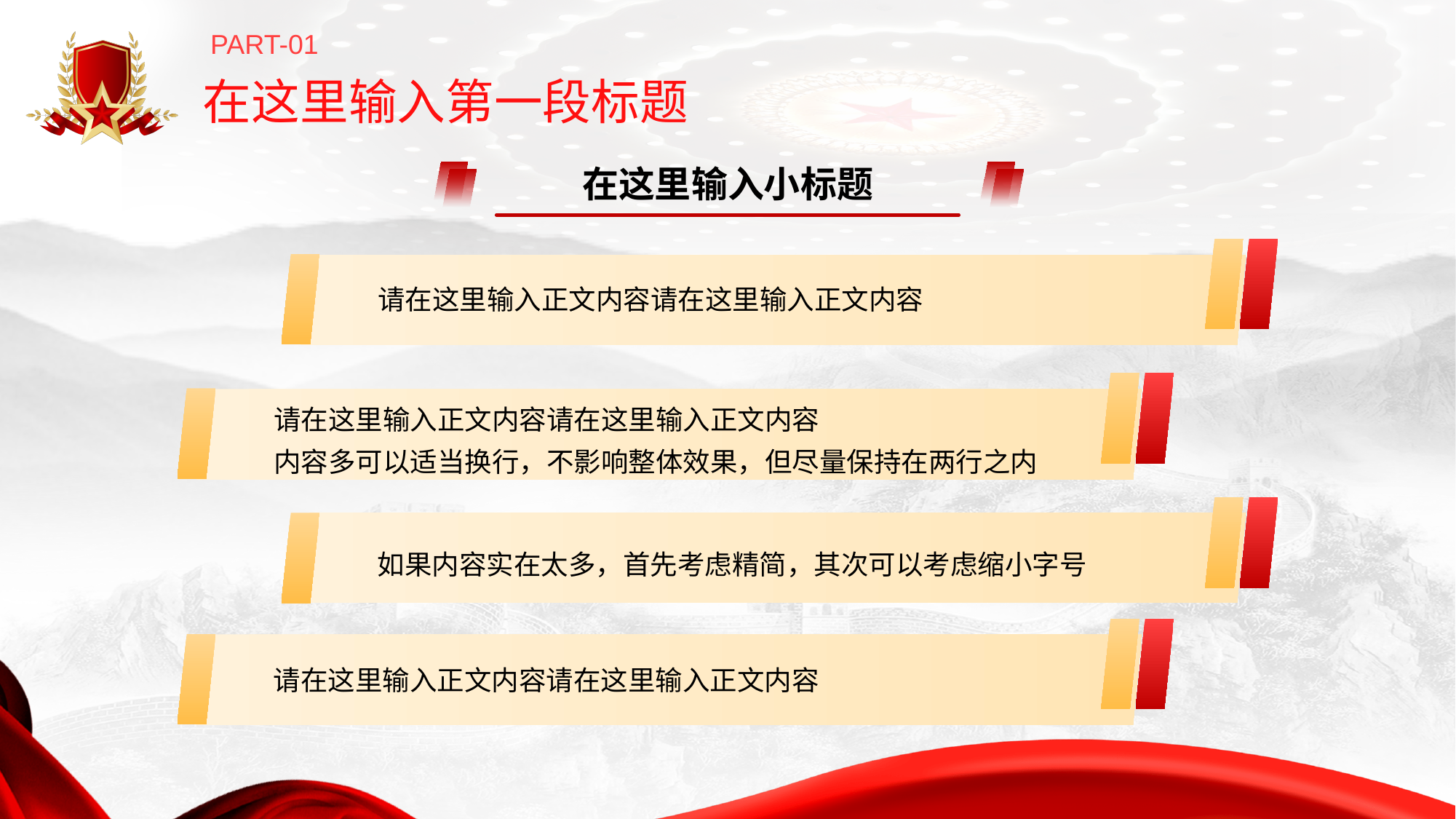

PART-01
# 在这里输入第一段标题
在这里输入小标题

请在这里输入正文内容请在这里输入正文内容

请在这里输入正文内容请在这里输入正文内容
内容多可以适当换行，不影响整体效果，但尽量保持在两行之内

如果内容实在太多，首先考虑精简，其次可以考虑缩小字号

请在这里输入正文内容请在这里输入正文内容